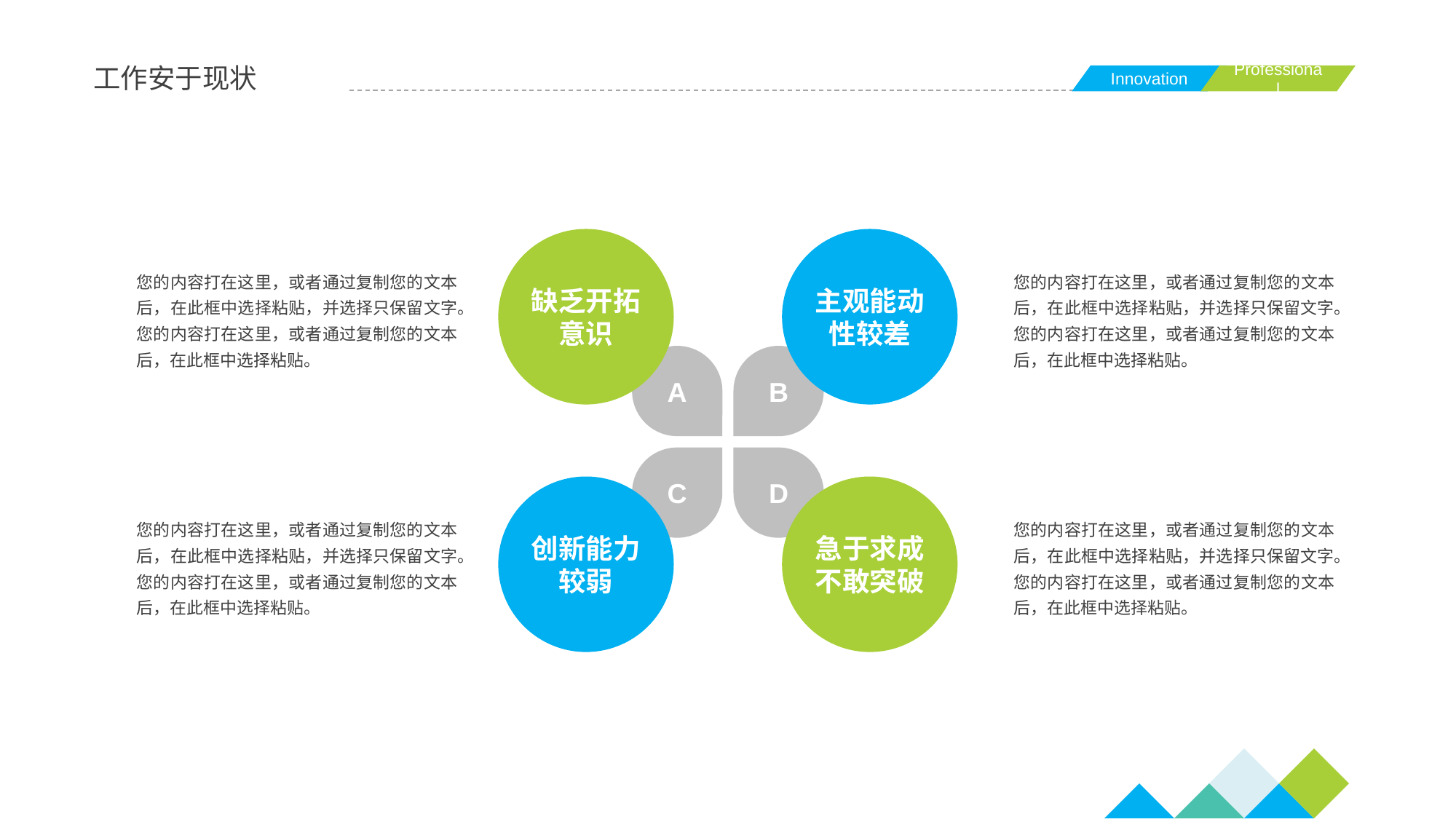

工作安于现状
缺乏开拓意识
主观能动性较差
您的内容打在这里，或者通过复制您的文本后，在此框中选择粘贴，并选择只保留文字。您的内容打在这里，或者通过复制您的文本后，在此框中选择粘贴。
您的内容打在这里，或者通过复制您的文本后，在此框中选择粘贴，并选择只保留文字。您的内容打在这里，或者通过复制您的文本后，在此框中选择粘贴。

A

B

C

D
创新能力较弱
急于求成不敢突破
您的内容打在这里，或者通过复制您的文本后，在此框中选择粘贴，并选择只保留文字。您的内容打在这里，或者通过复制您的文本后，在此框中选择粘贴。
您的内容打在这里，或者通过复制您的文本后，在此框中选择粘贴，并选择只保留文字。您的内容打在这里，或者通过复制您的文本后，在此框中选择粘贴。